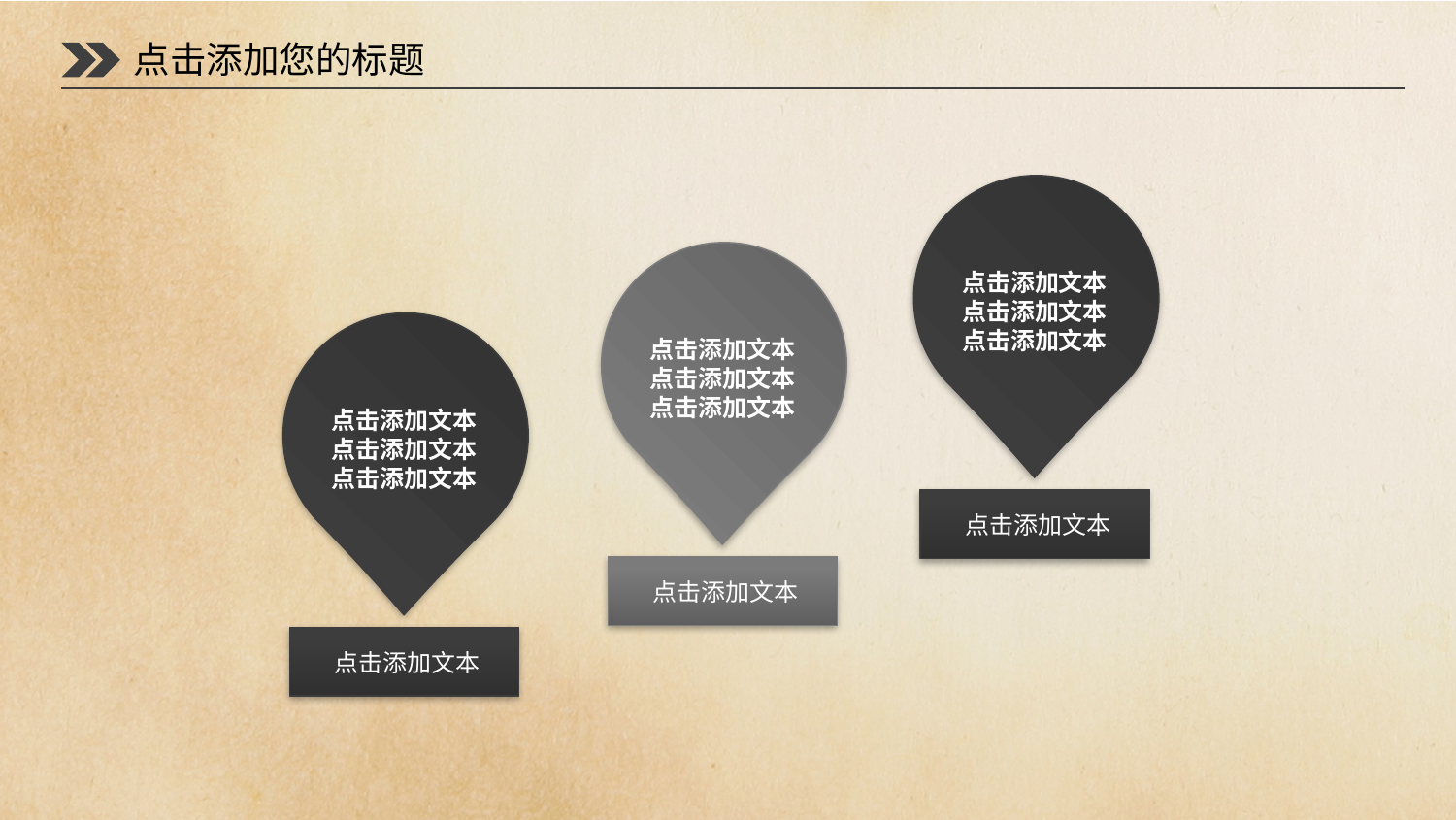

点击添加您的标题

点击添加文本点击添加文本
点击添加文本

点击添加文本点击添加文本
点击添加文本
点击添加文本点击添加文本
点击添加文本

点击添加文本

点击添加文本

点击添加文本